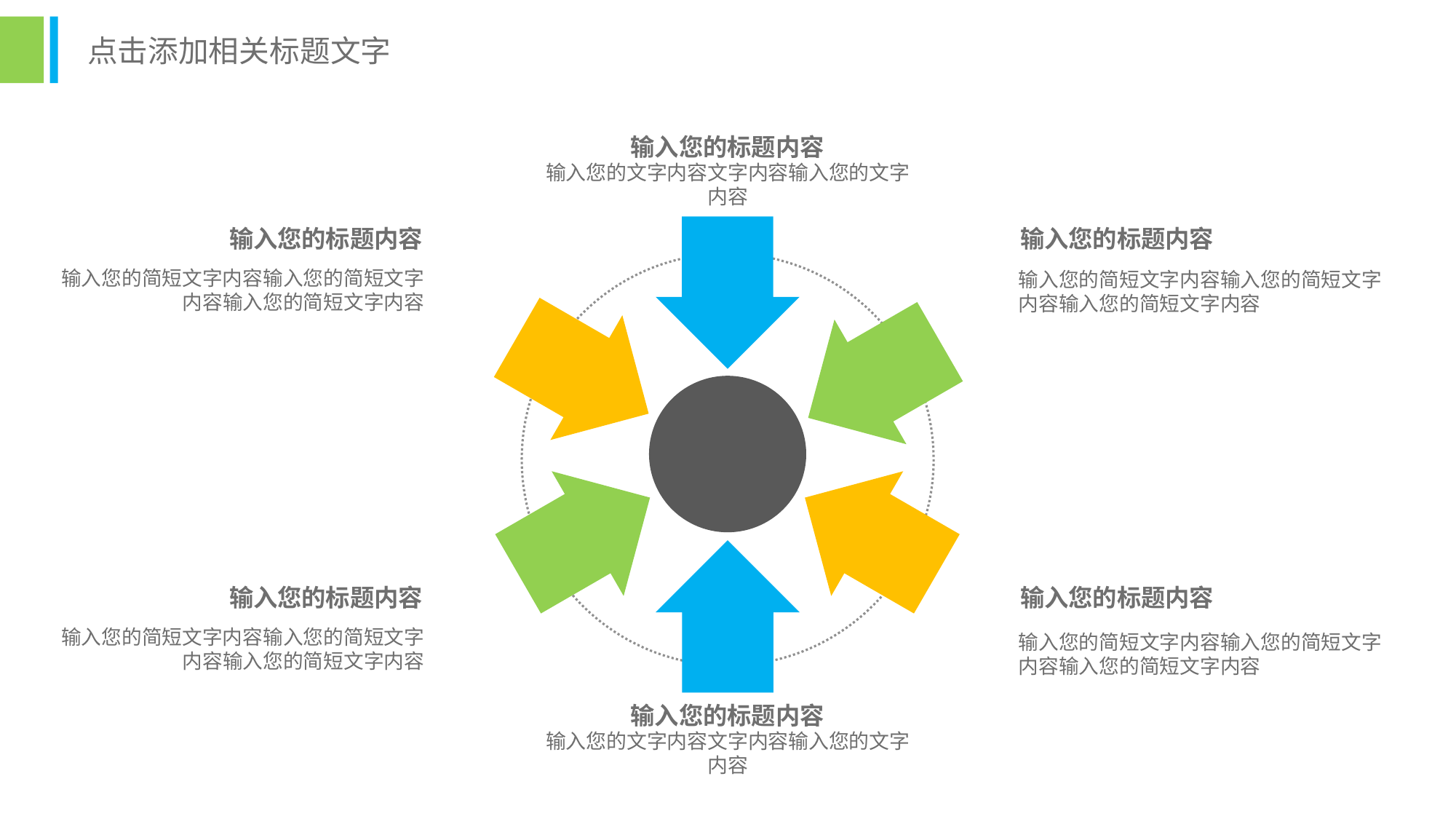

点击添加相关标题文字
输入您的标题内容
输入您的文字内容文字内容输入您的文字内容

输入您的标题内容
输入您的简短文字内容输入您的简短文字内容输入您的简短文字内容
输入您的标题内容
输入您的简短文字内容输入您的简短文字内容输入您的简短文字内容

输入您的标题内容
输入您的简短文字内容输入您的简短文字内容输入您的简短文字内容
输入您的标题内容
输入您的简短文字内容输入您的简短文字内容输入您的简短文字内容
输入您的标题内容
输入您的文字内容文字内容输入您的文字内容